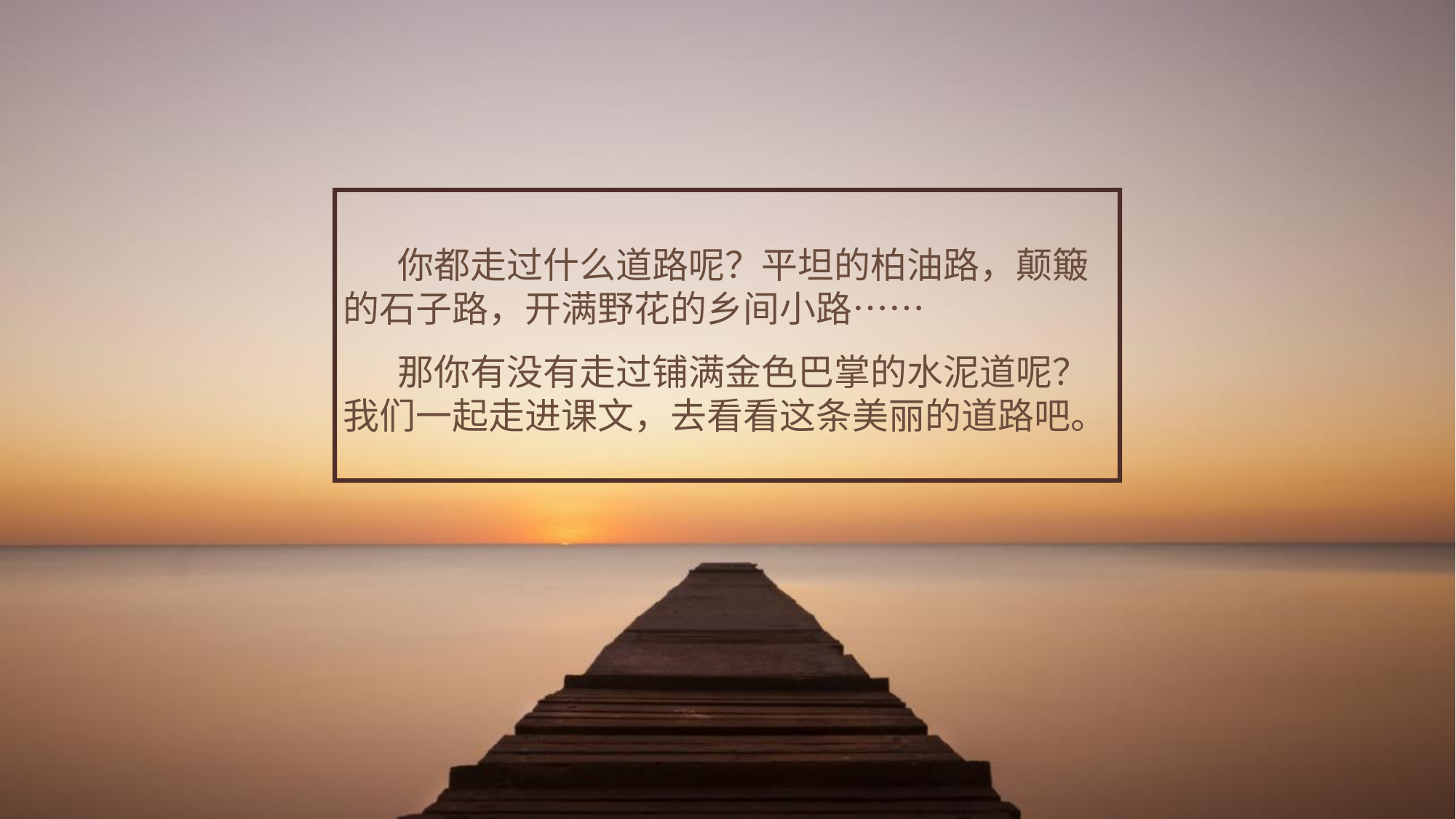

你都走过什么道路呢？平坦的柏油路，颠簸的石子路，开满野花的乡间小路……
那你有没有走过铺满金色巴掌的水泥道呢？我们一起走进课文，去看看这条美丽的道路吧。